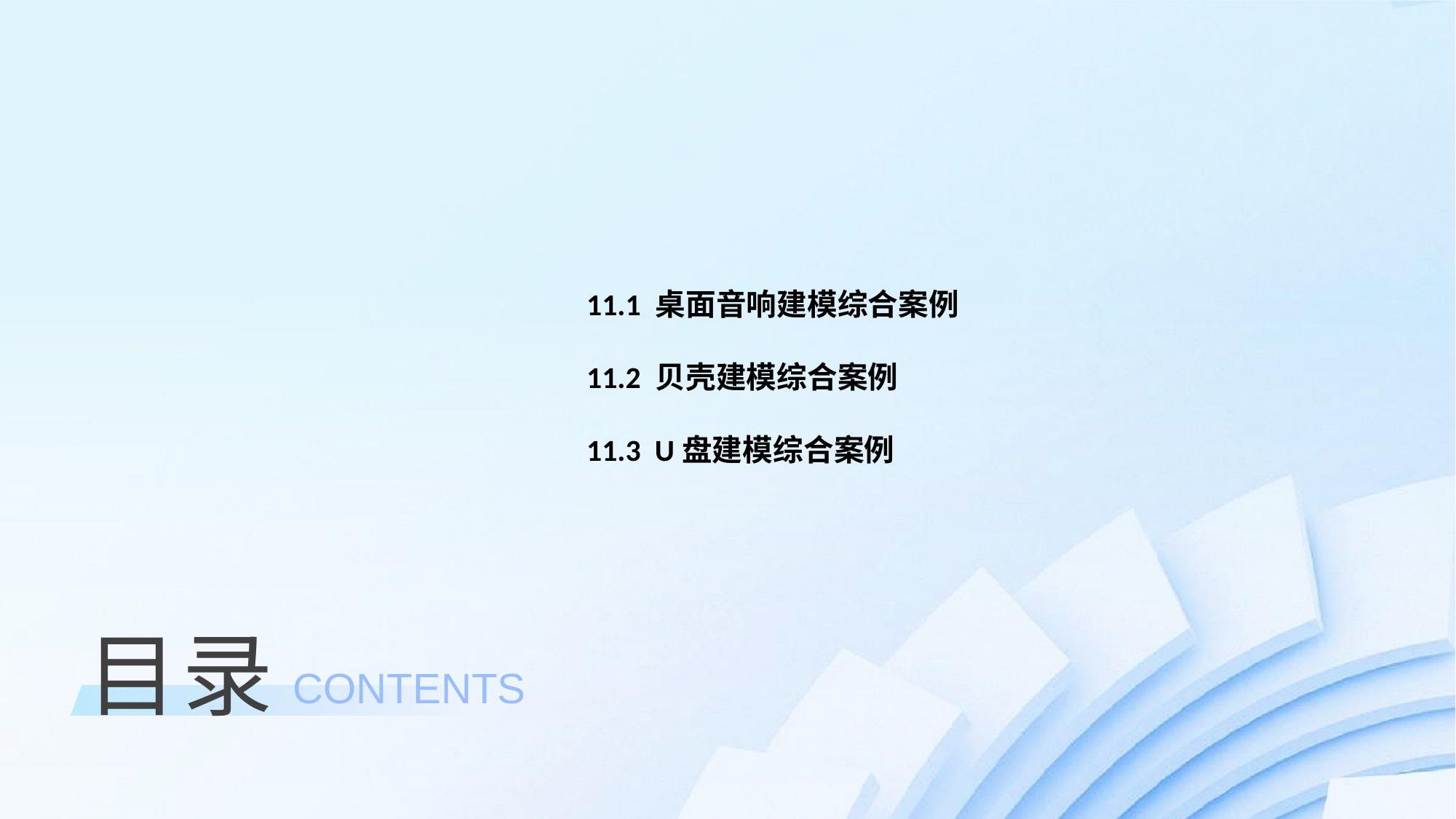

11.1 桌面音响建模综合案例
11.2 贝壳建模综合案例
11.3  U盘建模综合案例
目录
CONTENTS